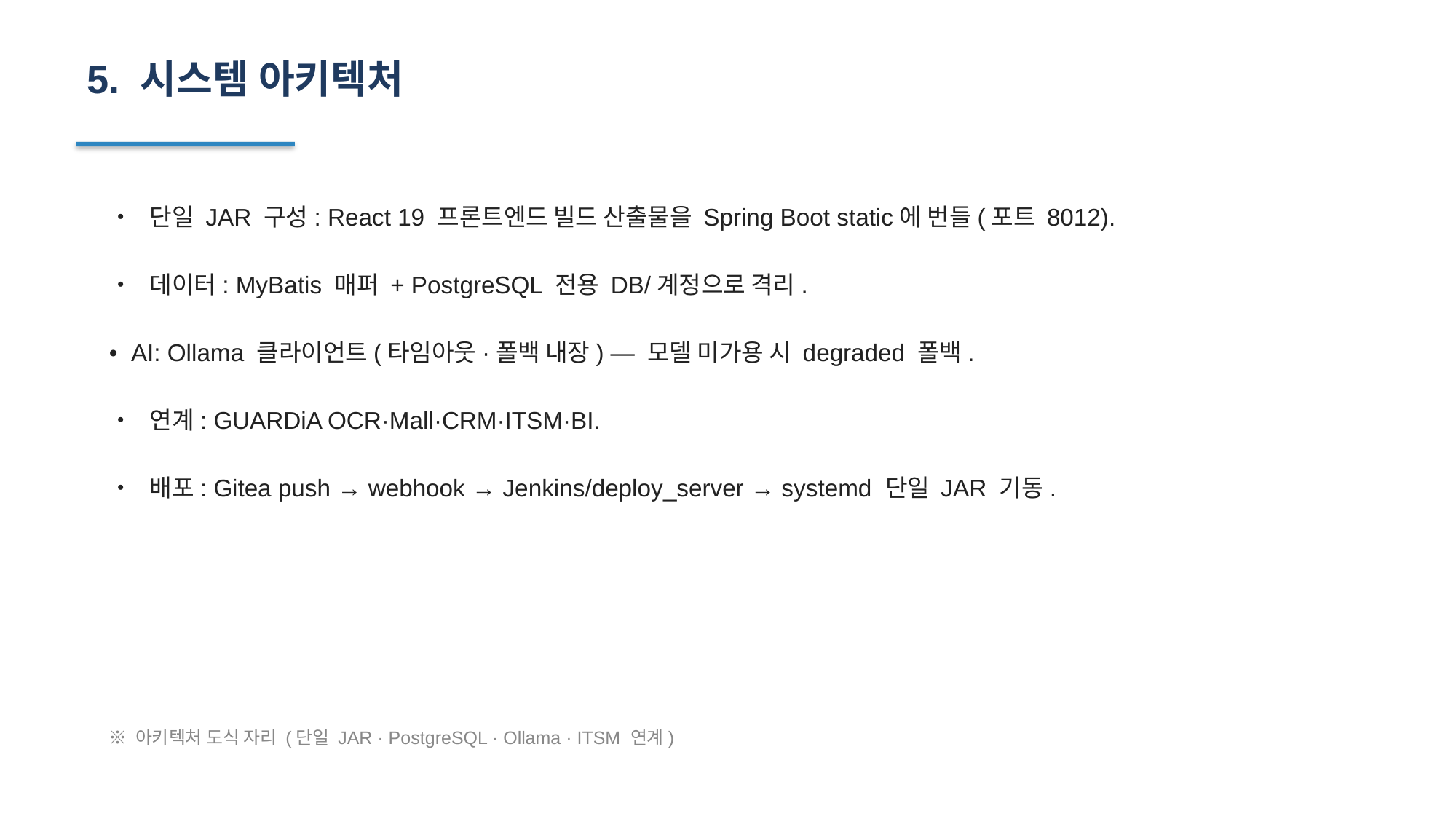

5. 시스템 아키텍처

•  단일 JAR 구성: React 19 프론트엔드 빌드 산출물을 Spring Boot static에 번들(포트 8012).
•  데이터: MyBatis 매퍼 + PostgreSQL 전용 DB/계정으로 격리.
•  AI: Ollama 클라이언트(타임아웃·폴백 내장) — 모델 미가용 시 degraded 폴백.
•  연계: GUARDiA OCR·Mall·CRM·ITSM·BI.
•  배포: Gitea push → webhook → Jenkins/deploy_server → systemd 단일 JAR 기동.
※ 아키텍처 도식 자리 (단일 JAR · PostgreSQL · Ollama · ITSM 연계)